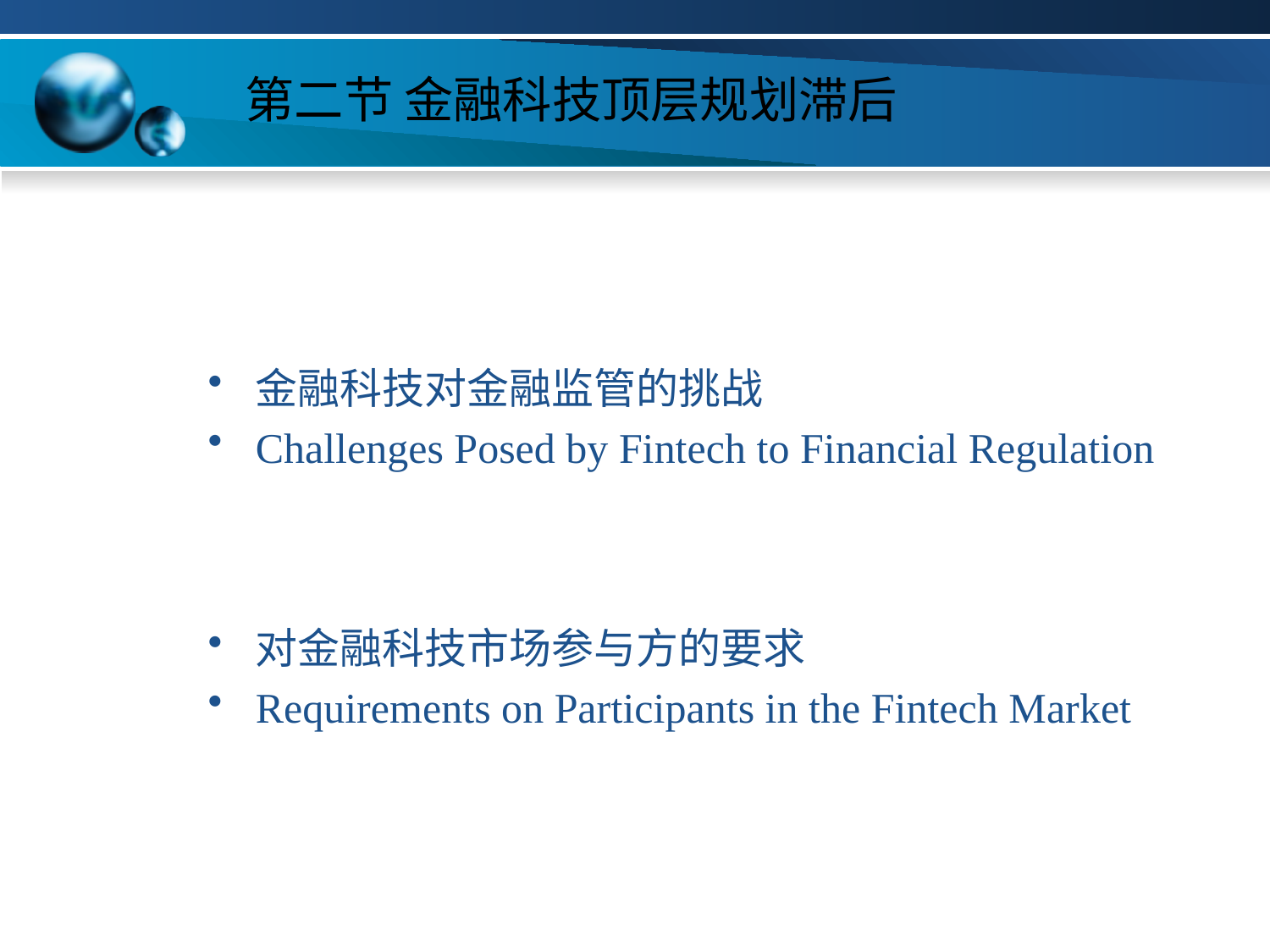

# 第二节 金融科技顶层规划滞后
金融科技对金融监管的挑战
Challenges Posed by Fintech to Financial Regulation
对金融科技市场参与方的要求
Requirements on Participants in the Fintech Market